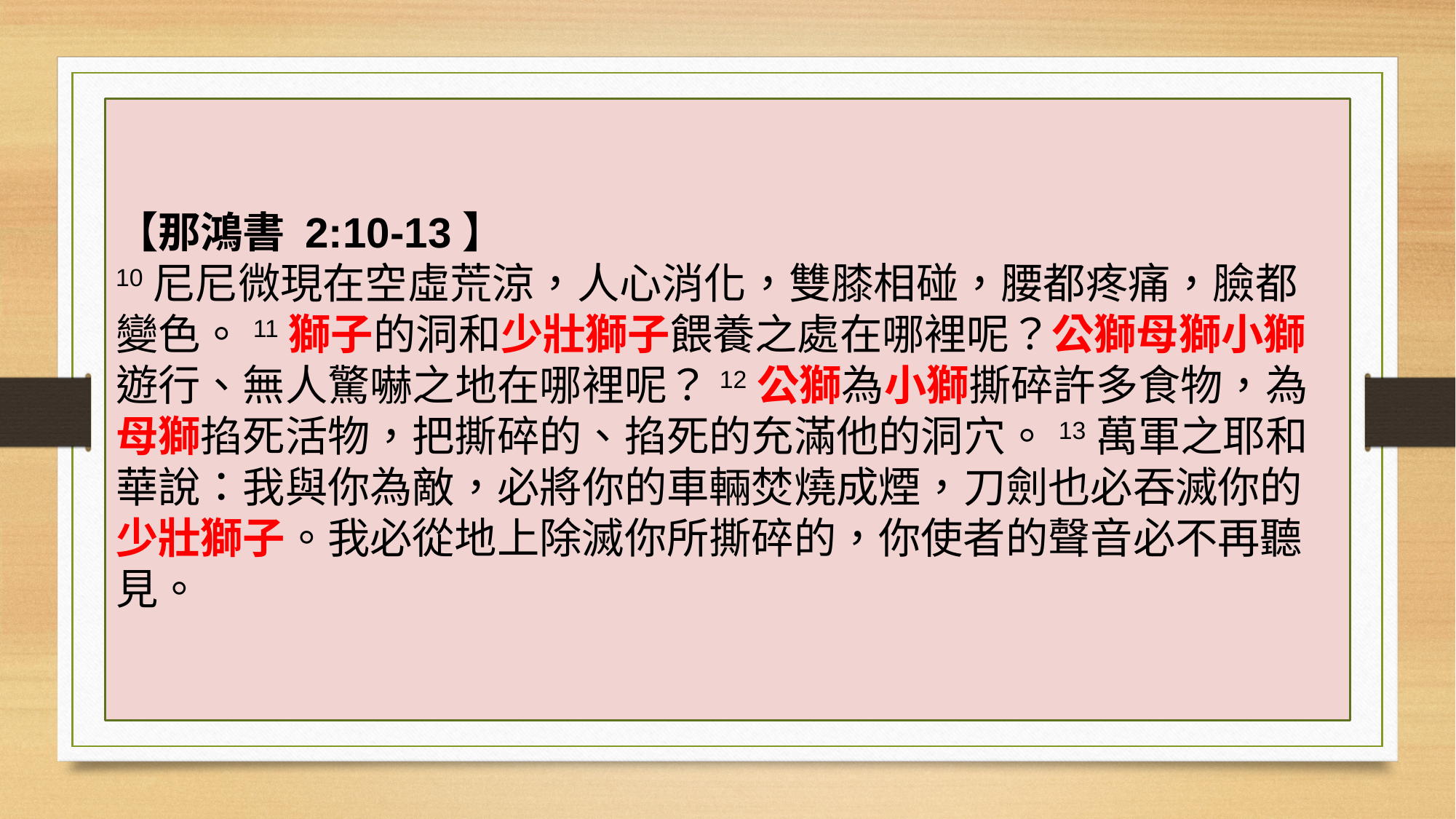

【那鴻書 2:10-13】
10尼尼微現在空虛荒涼，人心消化，雙膝相碰，腰都疼痛，臉都變色。11獅子的洞和少壯獅子餵養之處在哪裡呢？公獅母獅小獅遊行、無人驚嚇之地在哪裡呢？12公獅為小獅撕碎許多食物，為母獅掐死活物，把撕碎的、掐死的充滿他的洞穴。13萬軍之耶和華說：我與你為敵，必將你的車輛焚燒成煙，刀劍也必吞滅你的少壯獅子。我必從地上除滅你所撕碎的，你使者的聲音必不再聽見。
#